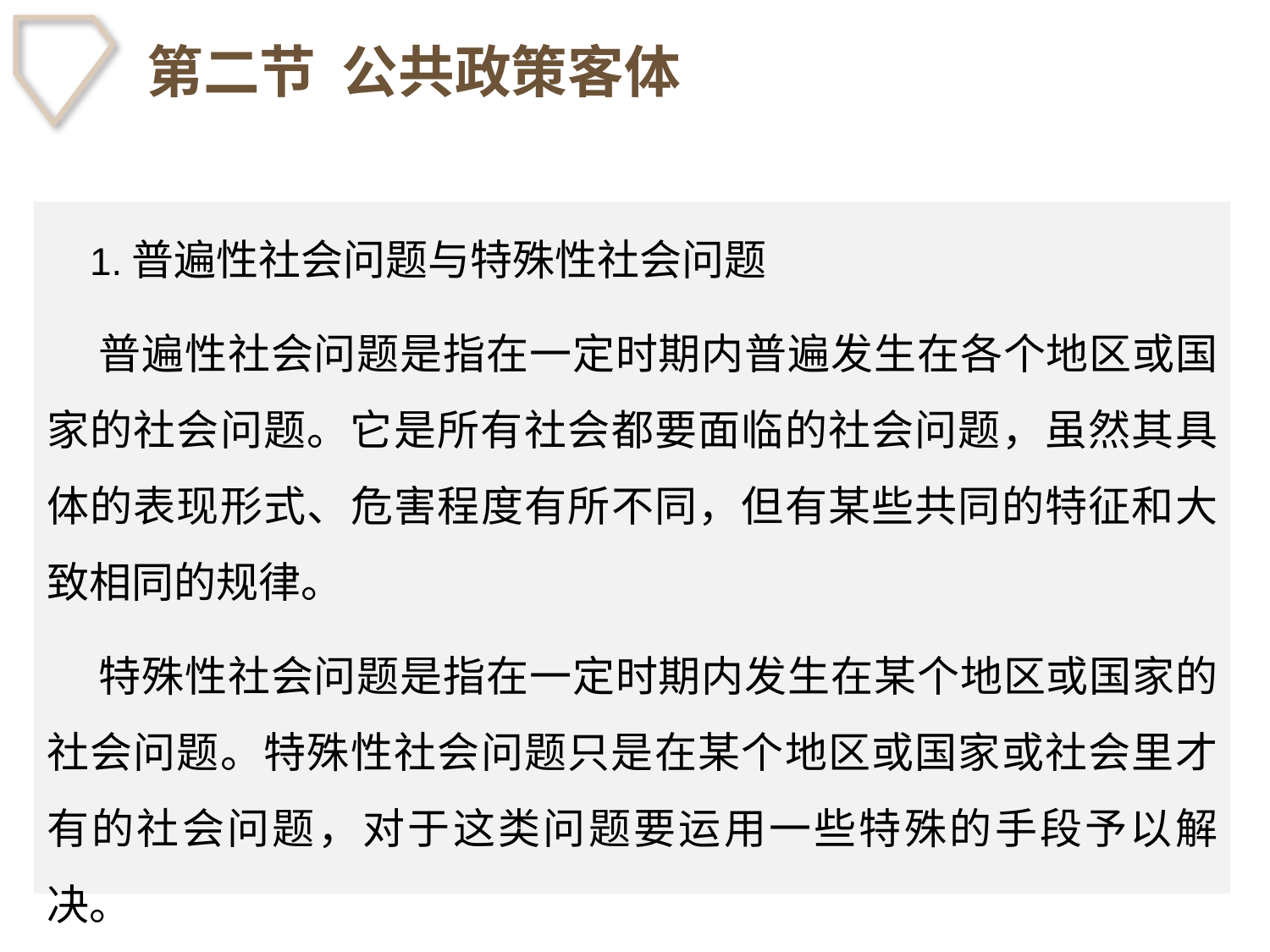

# 第二节  公共政策客体
    1.普遍性社会问题与特殊性社会问题
    普遍性社会问题是指在一定时期内普遍发生在各个地区或国家的社会问题。它是所有社会都要面临的社会问题，虽然其具体的表现形式、危害程度有所不同，但有某些共同的特征和大致相同的规律。
    特殊性社会问题是指在一定时期内发生在某个地区或国家的社会问题。特殊性社会问题只是在某个地区或国家或社会里才有的社会问题，对于这类问题要运用一些特殊的手段予以解决。